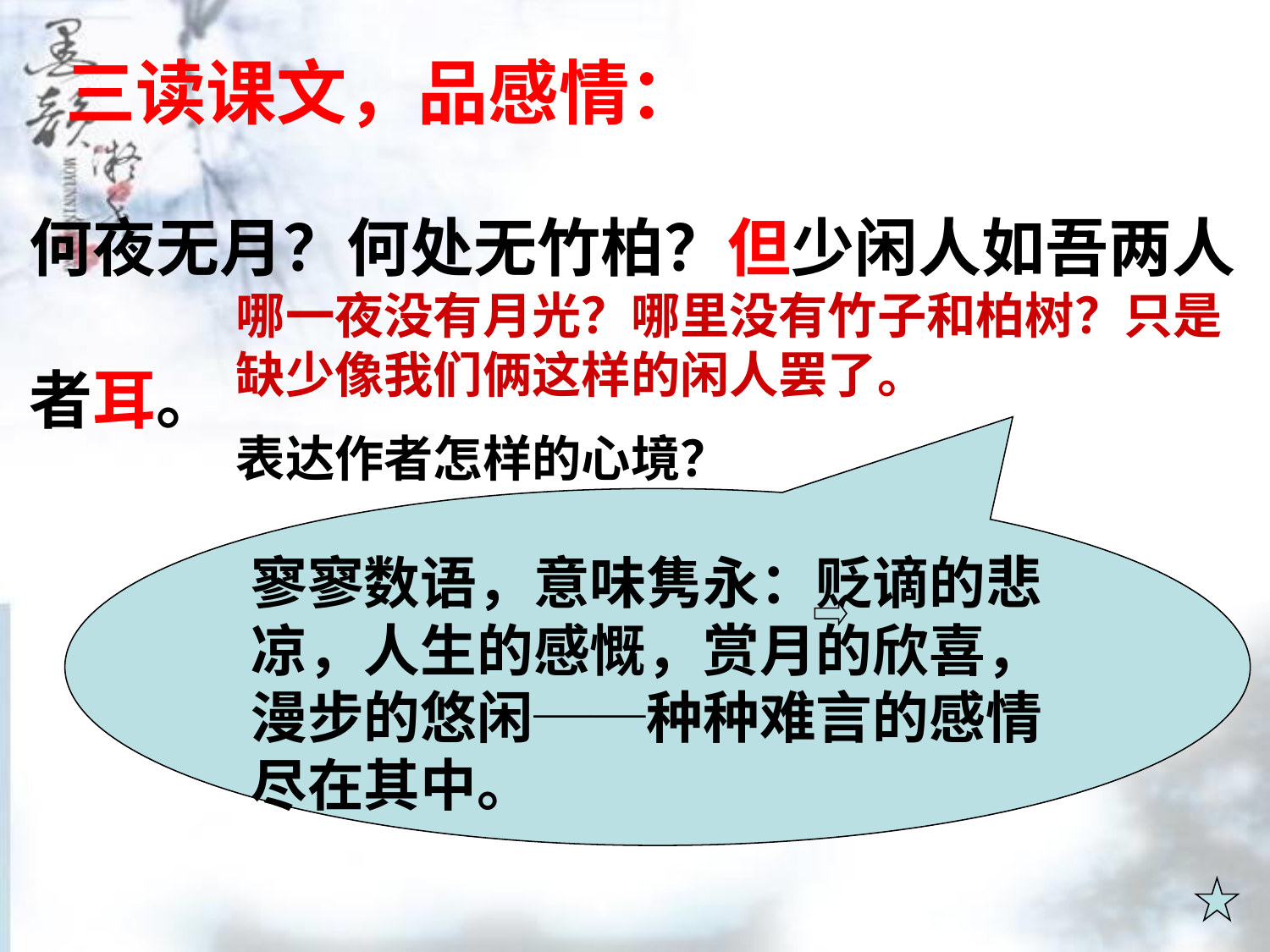

三读课文，品感情：
何夜无月？何处无竹柏？但少闲人如吾两人者耳。
哪一夜没有月光？哪里没有竹子和柏树？只是缺少像我们俩这样的闲人罢了。
表达作者怎样的心境？
寥寥数语，意味隽永：贬谪的悲凉，人生的感慨，赏月的欣喜，漫步的悠闲──种种难言的感情尽在其中。